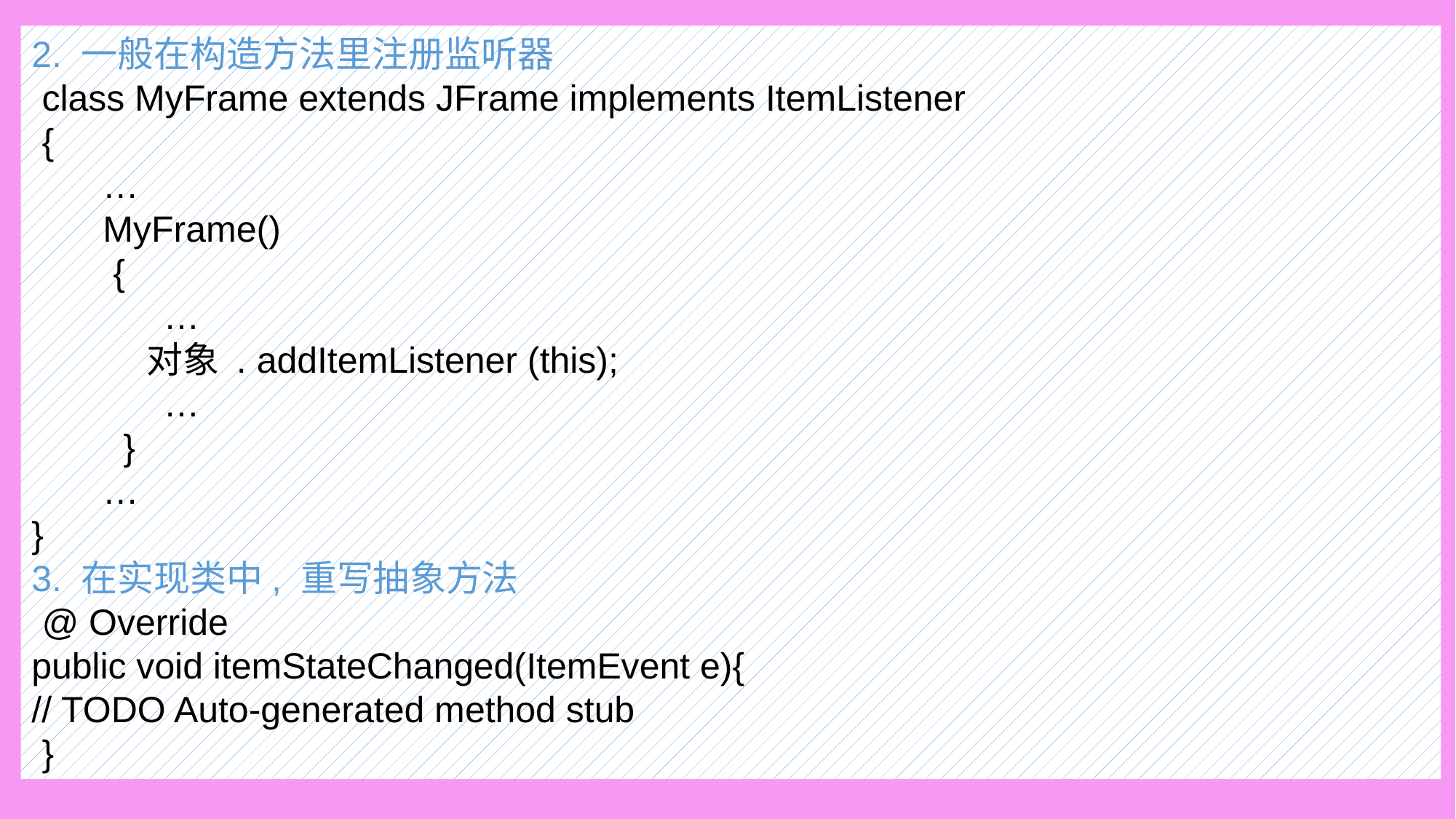

2. 一般在构造方法里注册监听器
 class MyFrame extends JFrame implements ItemListener
 {
       …
       MyFrame()
        {
             …
             对象 . addItemListener (this);
             …
         }
       …
}
3. 在实现类中, 重写抽象方法
 @ Override
public void itemStateChanged(ItemEvent e){
// TODO Auto-generated method stub
 }